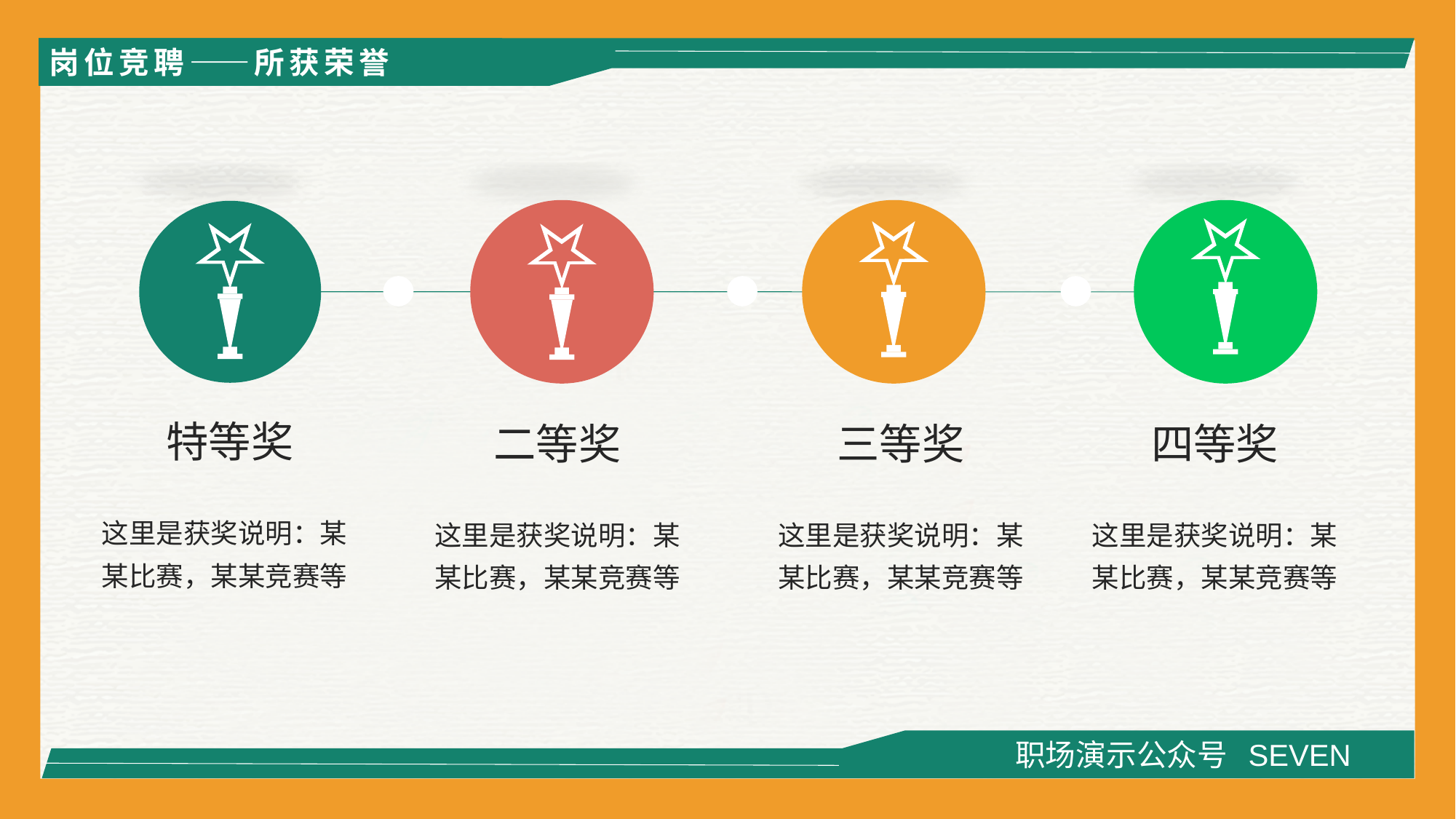

岗位竞聘——所获荣誉

特等奖
二等奖
三等奖
四等奖
这里是获奖说明：某某比赛，某某竞赛等
这里是获奖说明：某某比赛，某某竞赛等
这里是获奖说明：某某比赛，某某竞赛等
这里是获奖说明：某某比赛，某某竞赛等
职场演示公众号  SEVEN